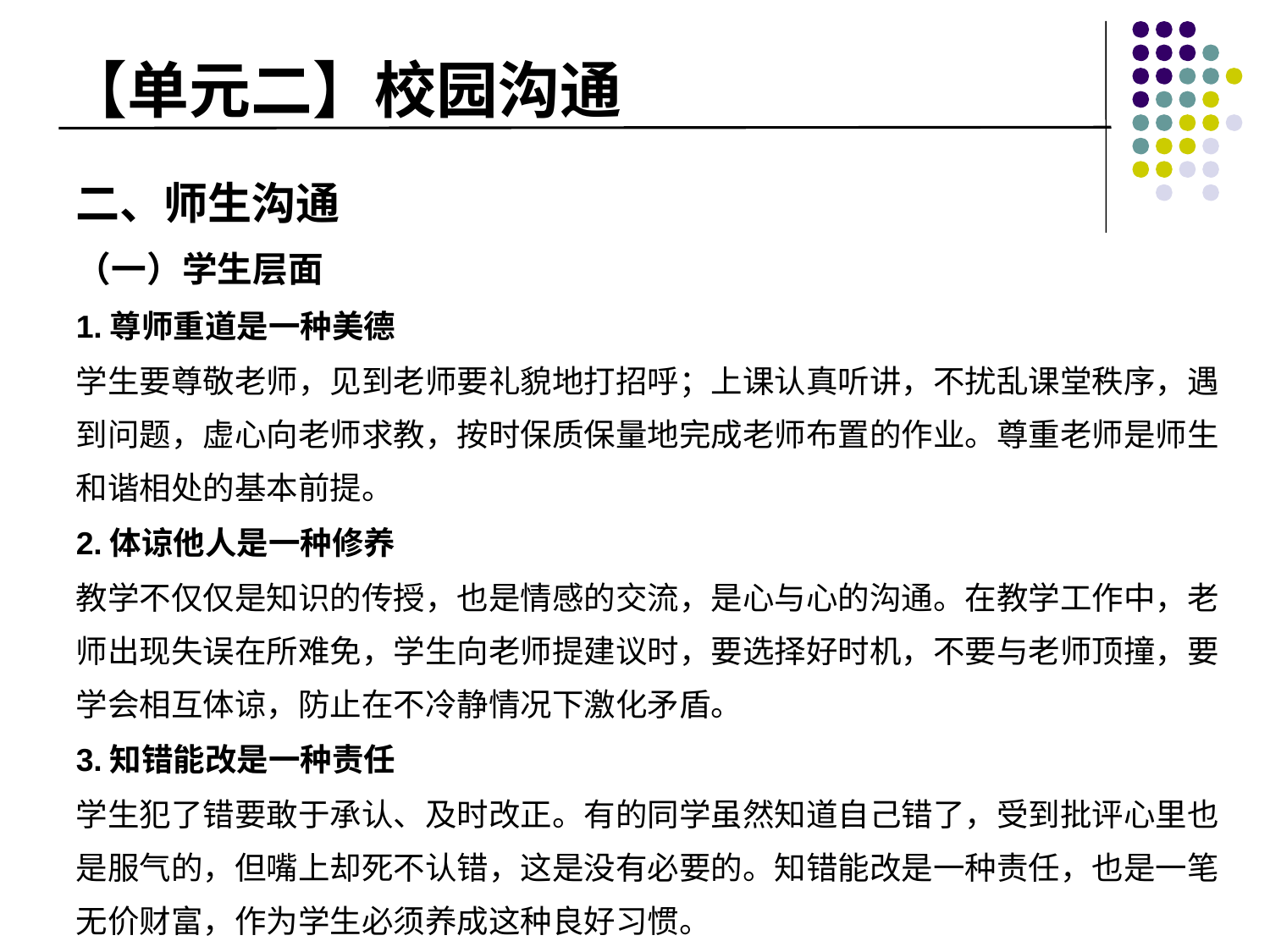

# 【单元二】校园沟通
二、师生沟通
（一）学生层面
1.尊师重道是一种美德
学生要尊敬老师，见到老师要礼貌地打招呼；上课认真听讲，不扰乱课堂秩序，遇到问题，虚心向老师求教，按时保质保量地完成老师布置的作业。尊重老师是师生和谐相处的基本前提。
2.体谅他人是一种修养
教学不仅仅是知识的传授，也是情感的交流，是心与心的沟通。在教学工作中，老师出现失误在所难免，学生向老师提建议时，要选择好时机，不要与老师顶撞，要学会相互体谅，防止在不冷静情况下激化矛盾。
3.知错能改是一种责任
学生犯了错要敢于承认、及时改正。有的同学虽然知道自己错了，受到批评心里也是服气的，但嘴上却死不认错，这是没有必要的。知错能改是一种责任，也是一笔无价财富，作为学生必须养成这种良好习惯。